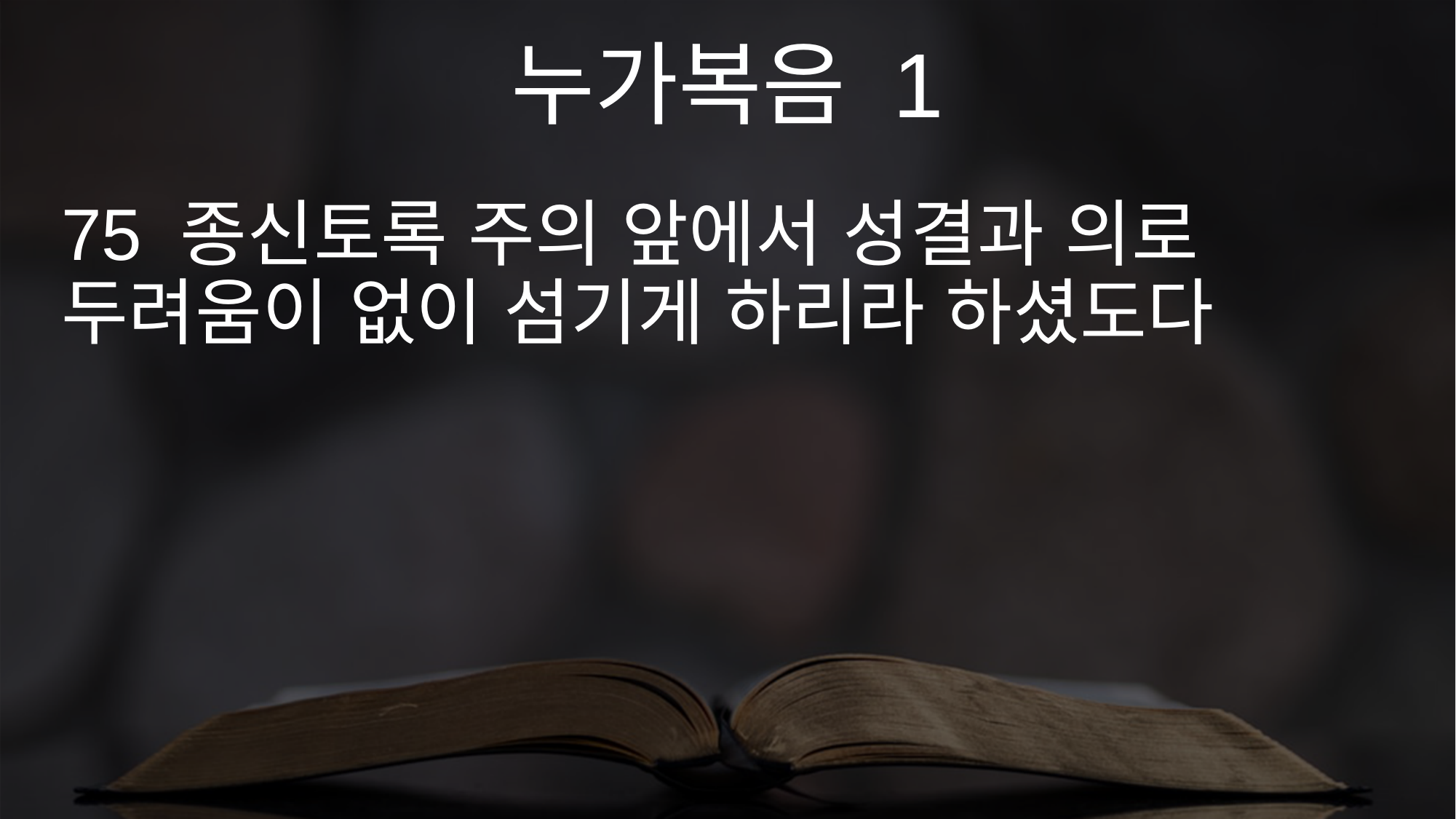

누가복음 1
75 종신토록 주의 앞에서 성결과 의로 두려움이 없이 섬기게 하리라 하셨도다